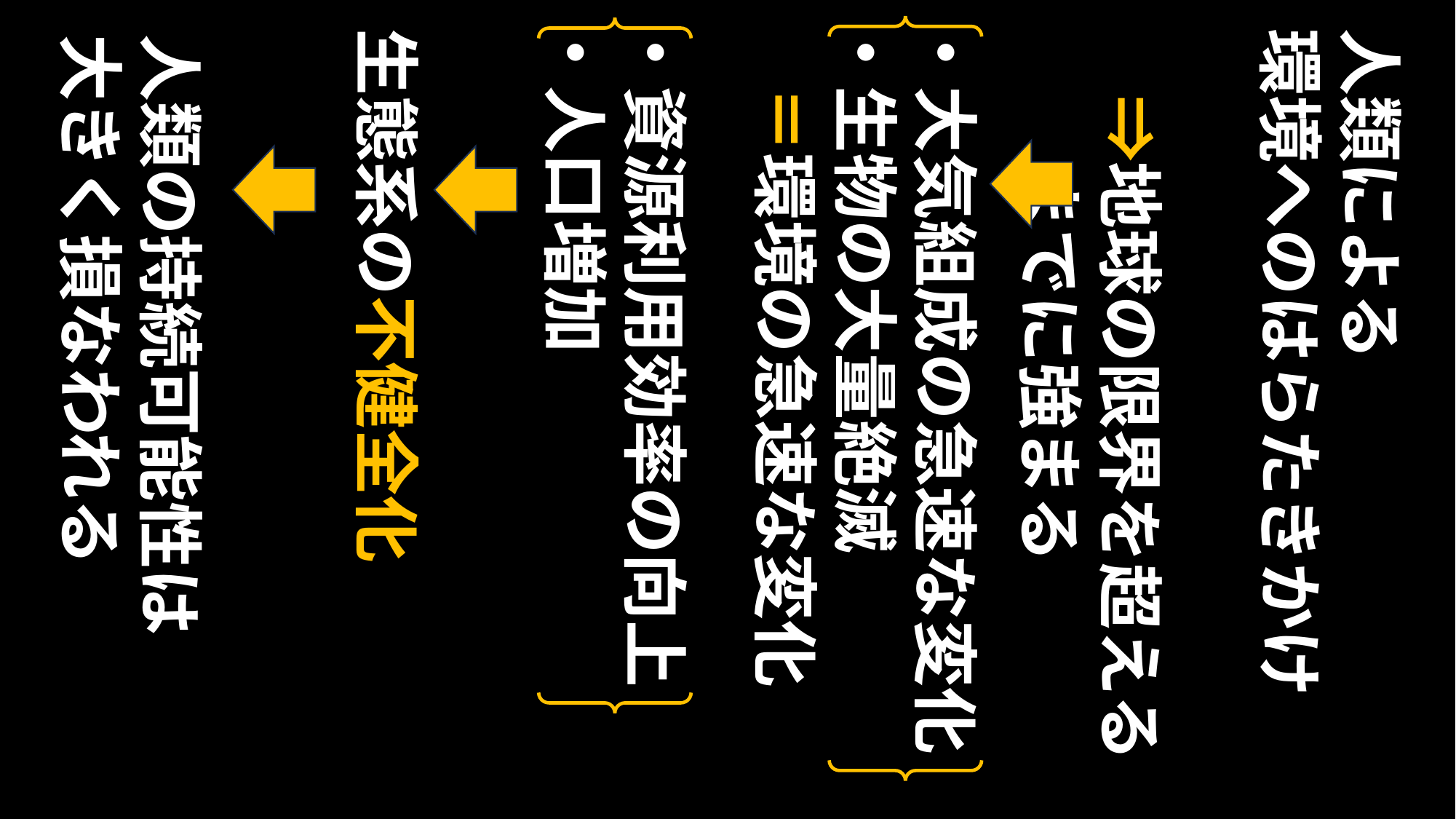

・資源利用効率の向上
・人口増加

・大気組成の急速な変化
・生物の大量絶滅
　＝環境の急速な変化

生態系の不健全化

人類による
環境へのはらたきかけ
　⇒地球の限界を超える
　　までに強まる
人類の持続可能性は
大きく損なわれる